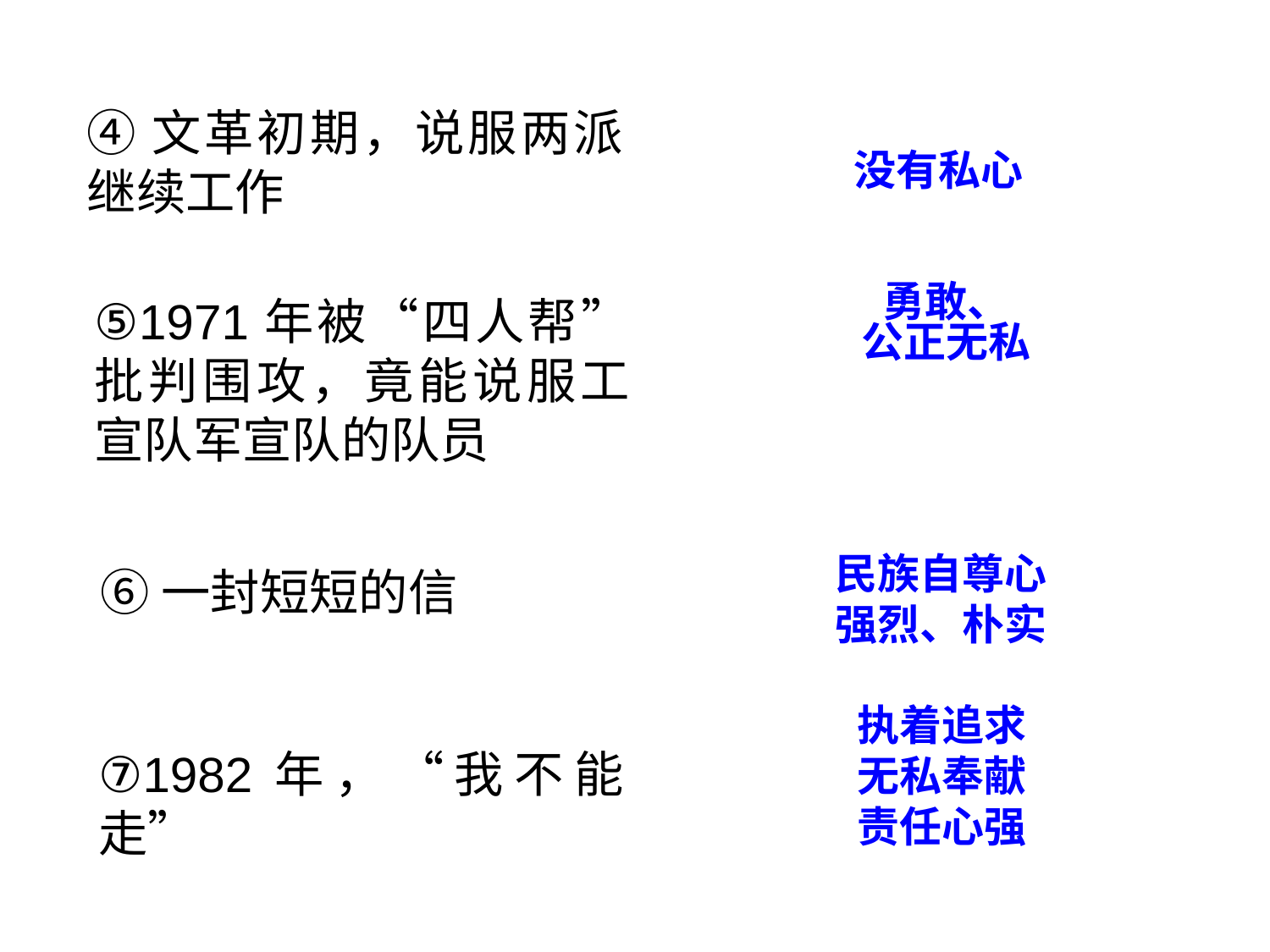

④文革初期，说服两派继续工作
没有私心
勇敢、
公正无私
⑤1971年被“四人帮”批判围攻，竟能说服工宣队军宣队的队员
民族自尊心
强烈、朴实
⑥一封短短的信
执着追求
无私奉献
责任心强
⑦1982年，“我不能走”